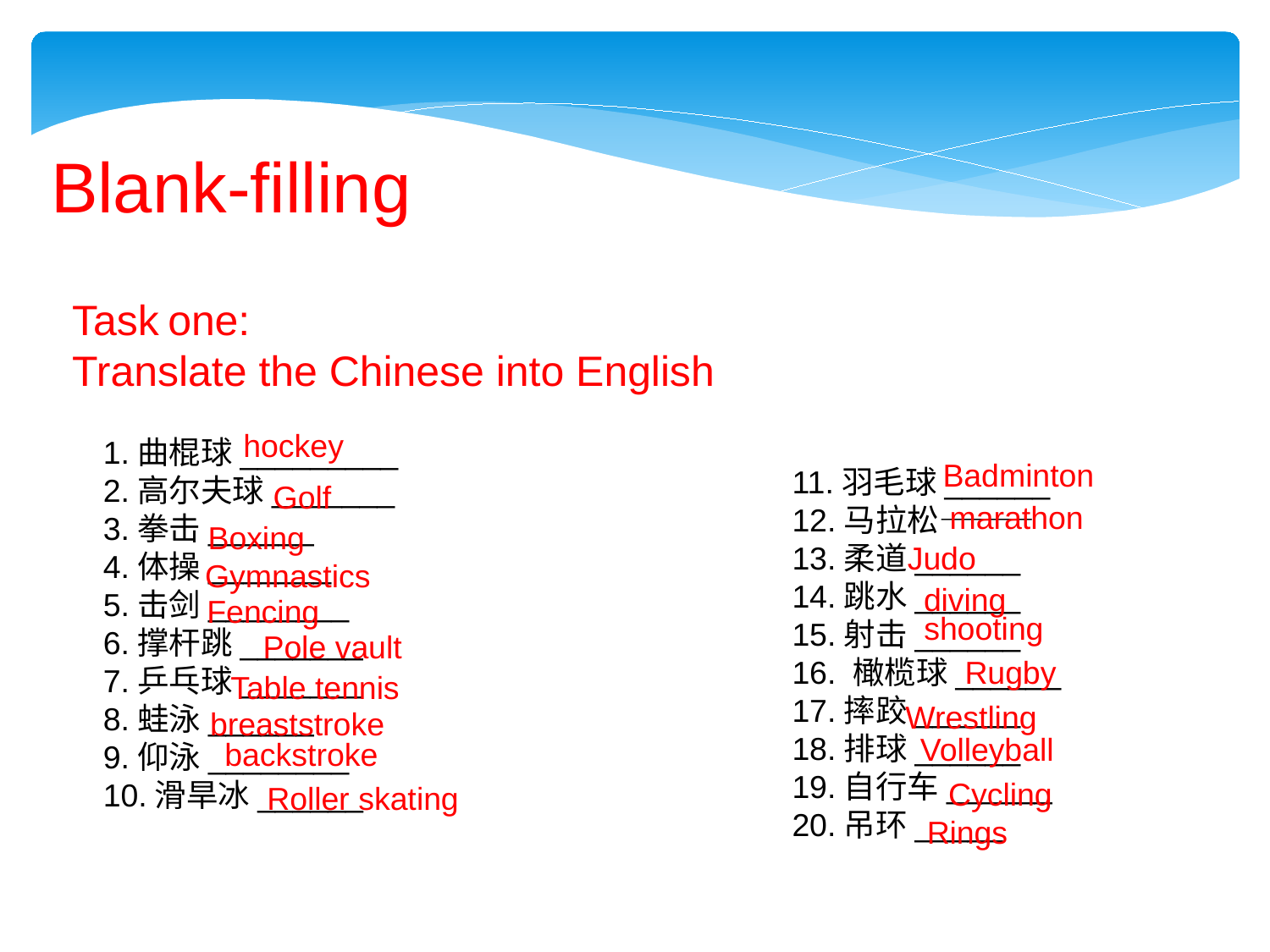

Blank-filling
Task one:
Translate the Chinese into English
hockey
1.曲棍球_________
2.高尔夫球_______
3.拳击______
4.体操_______
5.击剑________
6.撑杆跳_______
7.乒乓球_______
8.蛙泳______
9.仰泳________
10.滑旱冰______
Badminton
11.羽毛球______
12.马拉松———
13.柔道______
14.跳水______
15.射击______
16. 橄榄球______
17.摔跤______
18.排球______
19.自行车______
20.吊环_____
Golf
marathon
Boxing
Judo
Gymnastics
diving
Fencing
shooting
Pole vault
Rugby

Table tennis
Wrestling
breaststroke
Volleyball
backstroke
Cycling
Roller skating
Rings